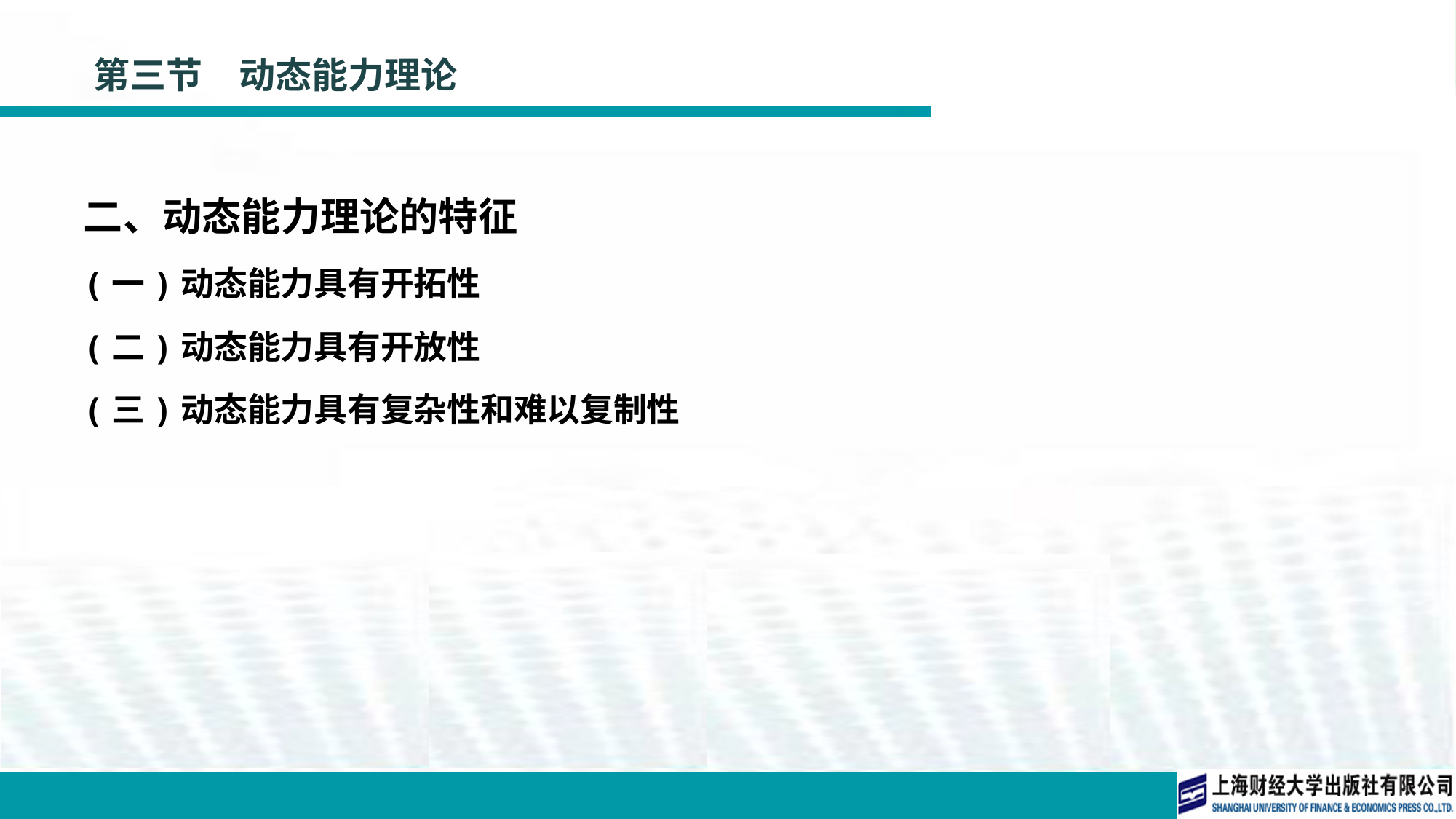

# 第三节　动态能力理论
二、动态能力理论的特征
(一)动态能力具有开拓性
(二)动态能力具有开放性
(三)动态能力具有复杂性和难以复制性